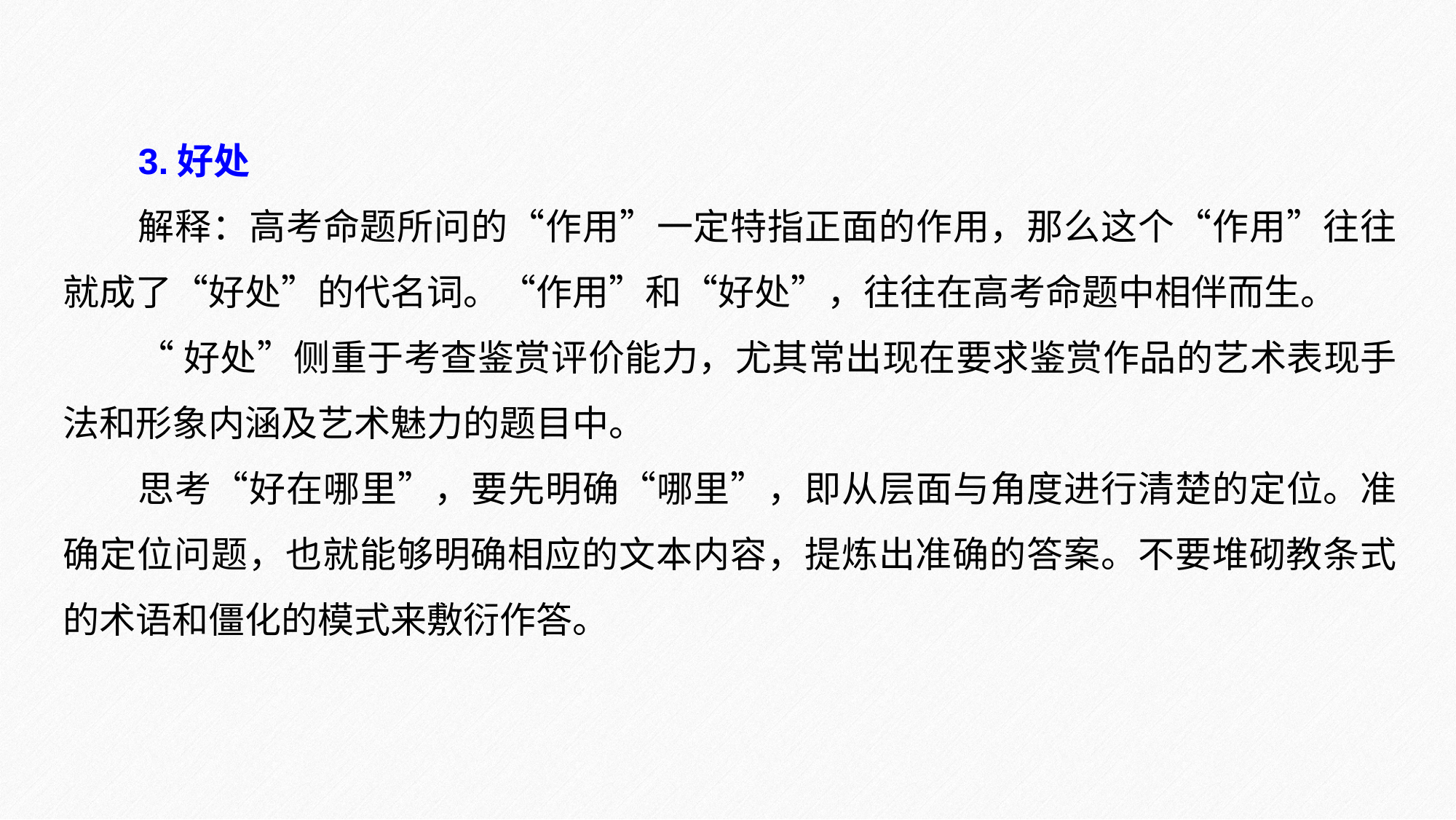

3.好处
解释：高考命题所问的“作用”一定特指正面的作用，那么这个“作用”往往就成了“好处”的代名词。“作用”和“好处”，往往在高考命题中相伴而生。
“好处”侧重于考查鉴赏评价能力，尤其常出现在要求鉴赏作品的艺术表现手法和形象内涵及艺术魅力的题目中。
思考“好在哪里”，要先明确“哪里”，即从层面与角度进行清楚的定位。准确定位问题，也就能够明确相应的文本内容，提炼出准确的答案。不要堆砌教条式的术语和僵化的模式来敷衍作答。